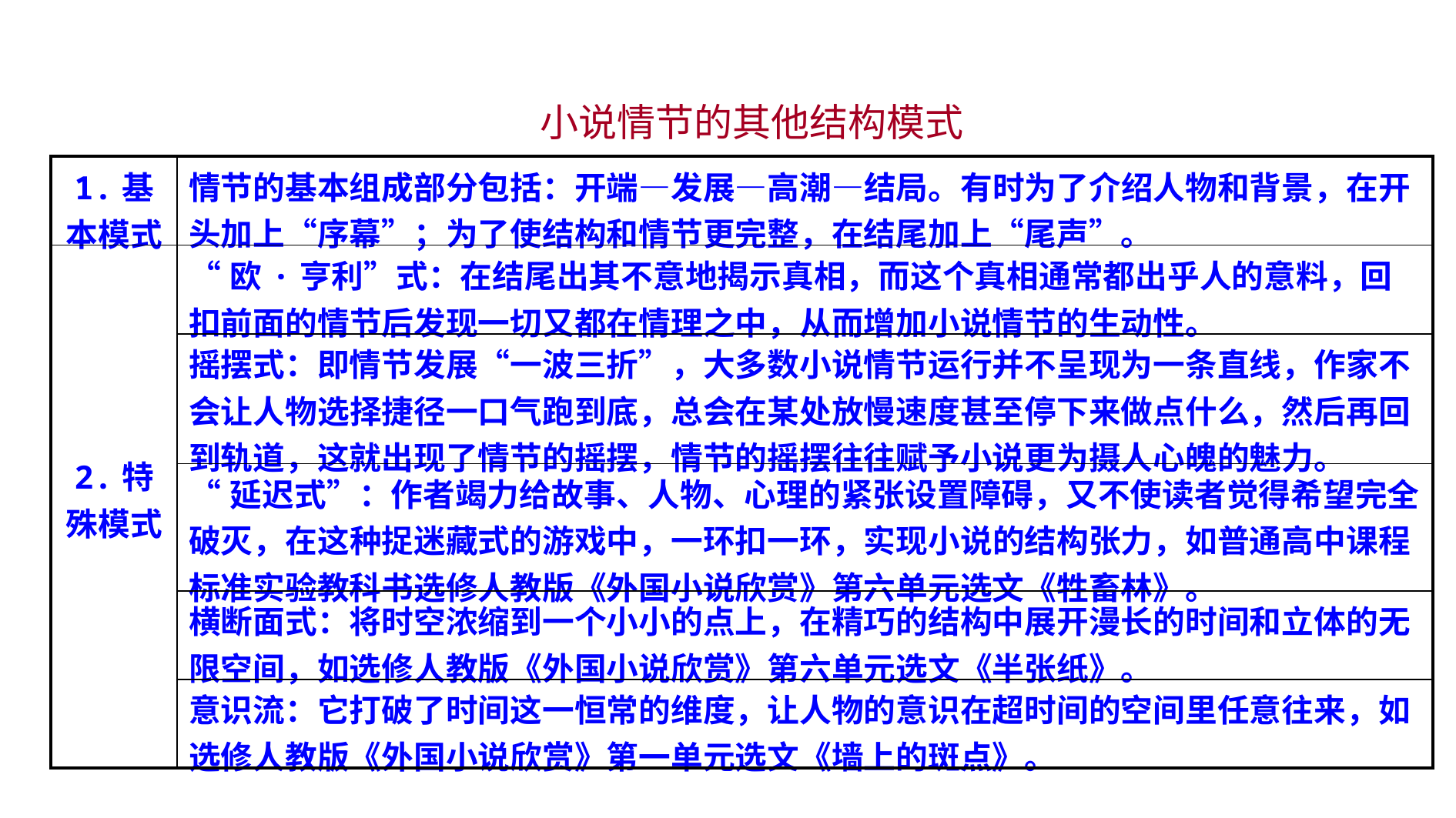

小说情节的其他结构模式
| 1.基本模式 | 情节的基本组成部分包括：开端—发展—高潮—结局。有时为了介绍人物和背景，在开头加上“序幕”；为了使结构和情节更完整，在结尾加上“尾声”。 |
| --- | --- |
| 2.特殊模式 | “欧·亨利”式：在结尾出其不意地揭示真相，而这个真相通常都出乎人的意料，回扣前面的情节后发现一切又都在情理之中，从而增加小说情节的生动性。 |
|  | 摇摆式：即情节发展“一波三折”，大多数小说情节运行并不呈现为一条直线，作家不会让人物选择捷径一口气跑到底，总会在某处放慢速度甚至停下来做点什么，然后再回到轨道，这就出现了情节的摇摆，情节的摇摆往往赋予小说更为摄人心魄的魅力。 |
|  | “延迟式”：作者竭力给故事、人物、心理的紧张设置障碍，又不使读者觉得希望完全破灭，在这种捉迷藏式的游戏中，一环扣一环，实现小说的结构张力，如普通高中课程标准实验教科书选修人教版《外国小说欣赏》第六单元选文《牲畜林》。 |
|  | 横断面式：将时空浓缩到一个小小的点上，在精巧的结构中展开漫长的时间和立体的无限空间，如选修人教版《外国小说欣赏》第六单元选文《半张纸》。 |
|  | 意识流：它打破了时间这一恒常的维度，让人物的意识在超时间的空间里任意往来，如选修人教版《外国小说欣赏》第一单元选文《墙上的斑点》。 |